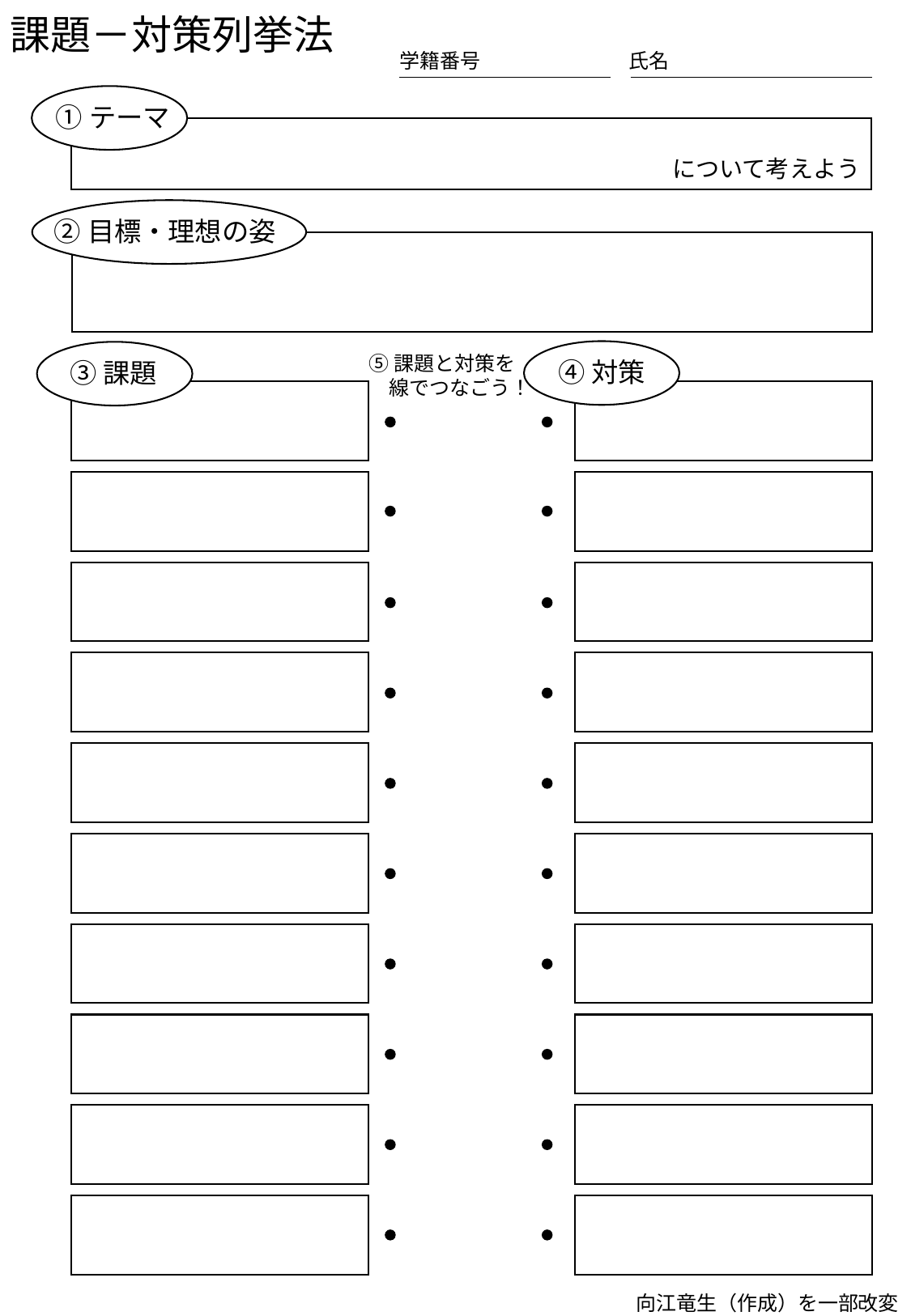

課題－対策列挙法
氏名
学籍番号

①テーマ

について考えよう

②目標・理想の姿

④対策

③課題
⑤課題と対策を
　線でつなごう！

向江竜生（作成）を一部改変